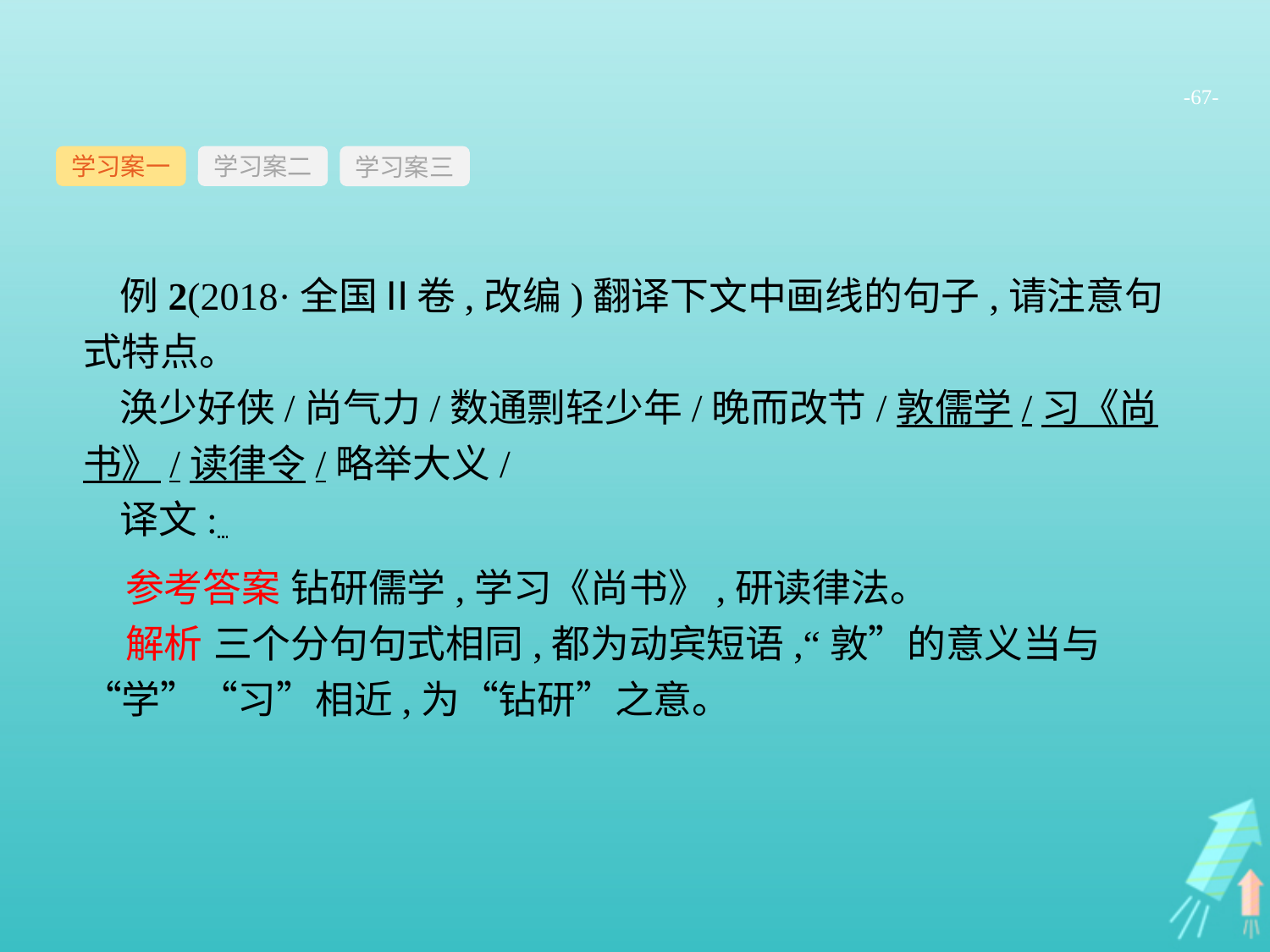

-67-
学习案一
学习案三
学习案二
例2(2018·全国Ⅱ卷,改编)翻译下文中画线的句子,请注意句式特点。
涣少好侠/尚气力/数通剽轻少年/晚而改节/敦儒学/习《尚书》/读律令/略举大义/
译文:
参考答案 钻研儒学,学习《尚书》,研读律法。
解析 三个分句句式相同,都为动宾短语,“敦”的意义当与“学”“习”相近,为“钻研”之意。